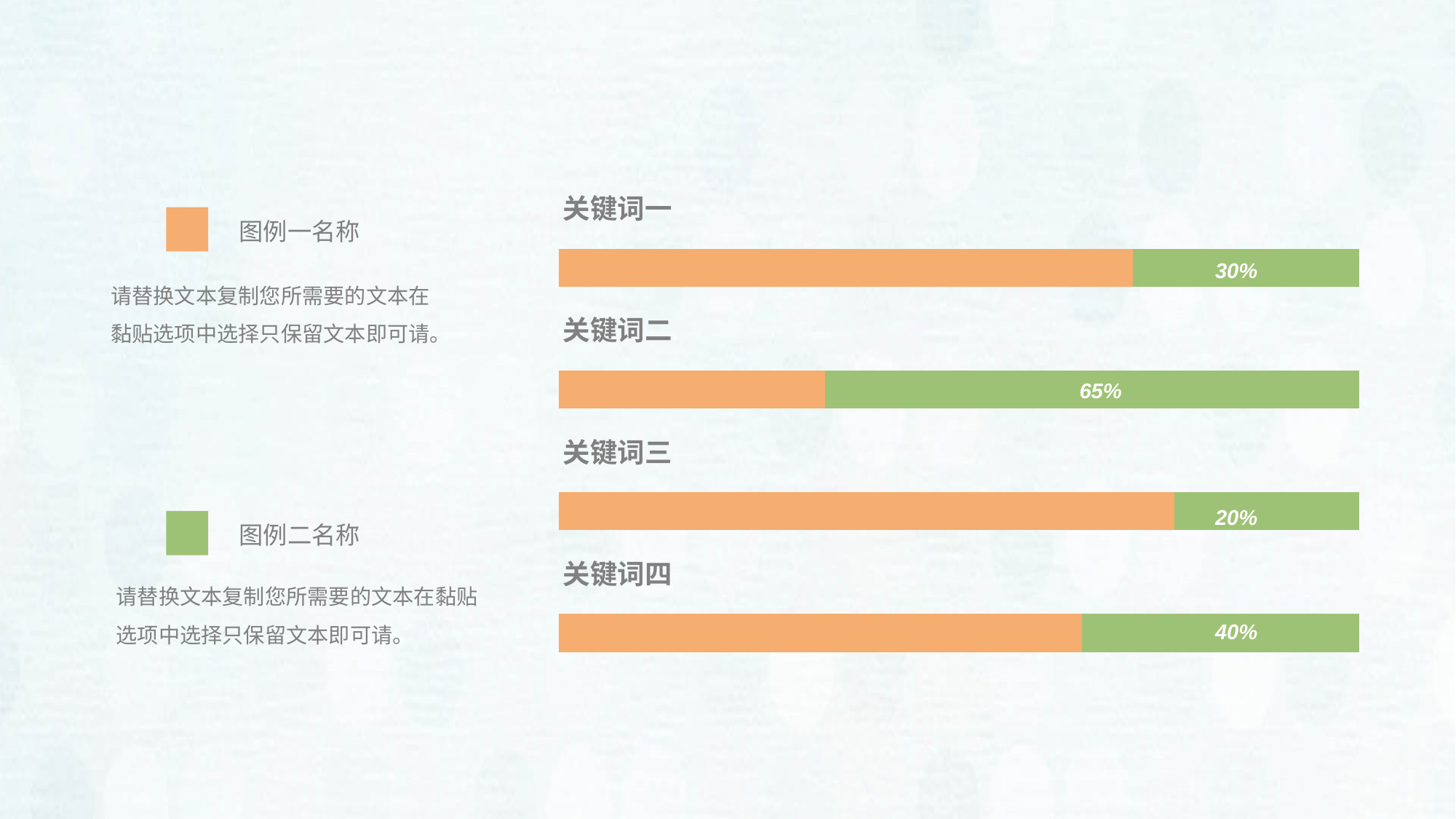

### Chart

| Category | 系列 1 | 系列 2 | 系列 3 |
|---|---|---|---|
| Car classification | None | None | 78.0 |
| 类别 1 | 78.0 | 56.0 | None |
| Automobile classification | None | None | 78.0 |
| 类别 2 | 78.0 | 26.0 | None |
| Multipurpose passenger car | None | None | 78.0 |
| 类别 3 | 78.0 | 60.0 | None |
| Passanger car | None | None | 78.0 |
| 类别 4 | 78.0 | 51.0 | None |
30%
65%
20%
40%

图例一名称
请替换文本复制您所需要的文本在黏贴选项中选择只保留文本即可请。

图例二名称
请替换文本复制您所需要的文本在黏贴选项中选择只保留文本即可请。